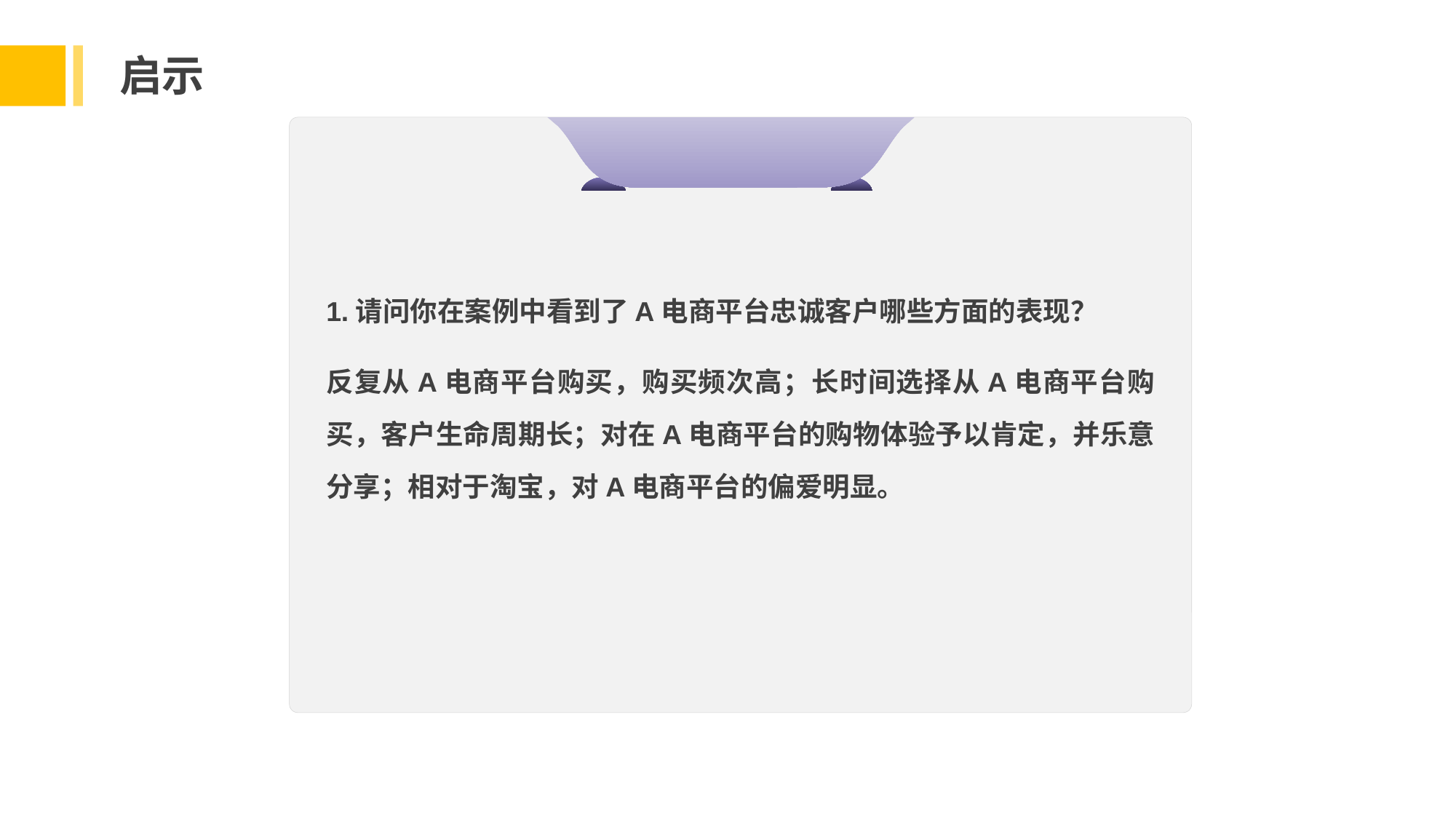

启示

1.请问你在案例中看到了A电商平台忠诚客户哪些方面的表现？
反复从A电商平台购买，购买频次高；长时间选择从A电商平台购买，客户生命周期长；对在A电商平台的购物体验予以肯定，并乐意分享；相对于淘宝，对A电商平台的偏爱明显。